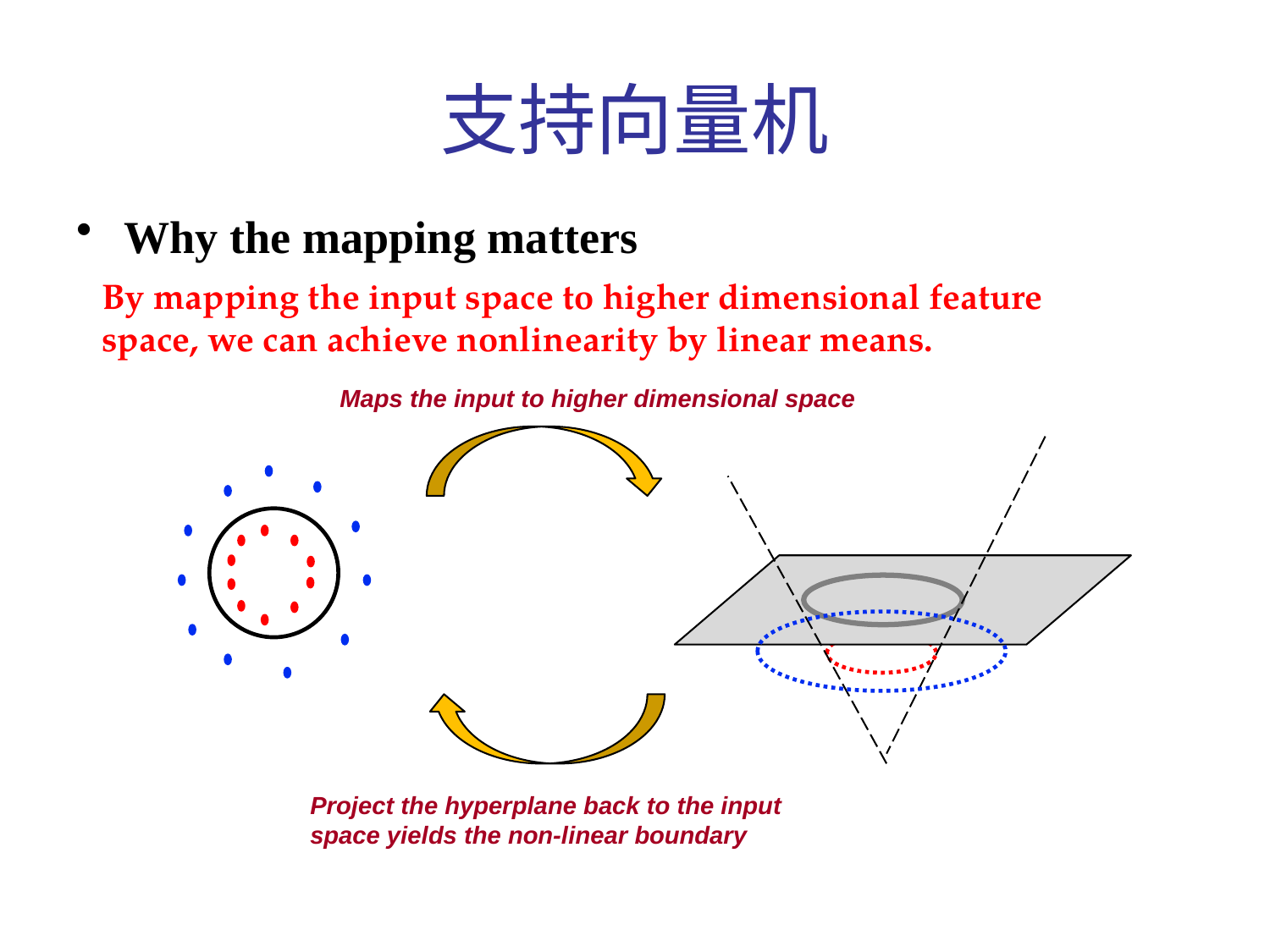

# 支持向量机
Why the mapping matters

By mapping the input space to higher dimensional feature space, we can achieve nonlinearity by linear means.
Maps the input to higher dimensional space

Project the hyperplane back to the input space yields the non-linear boundary